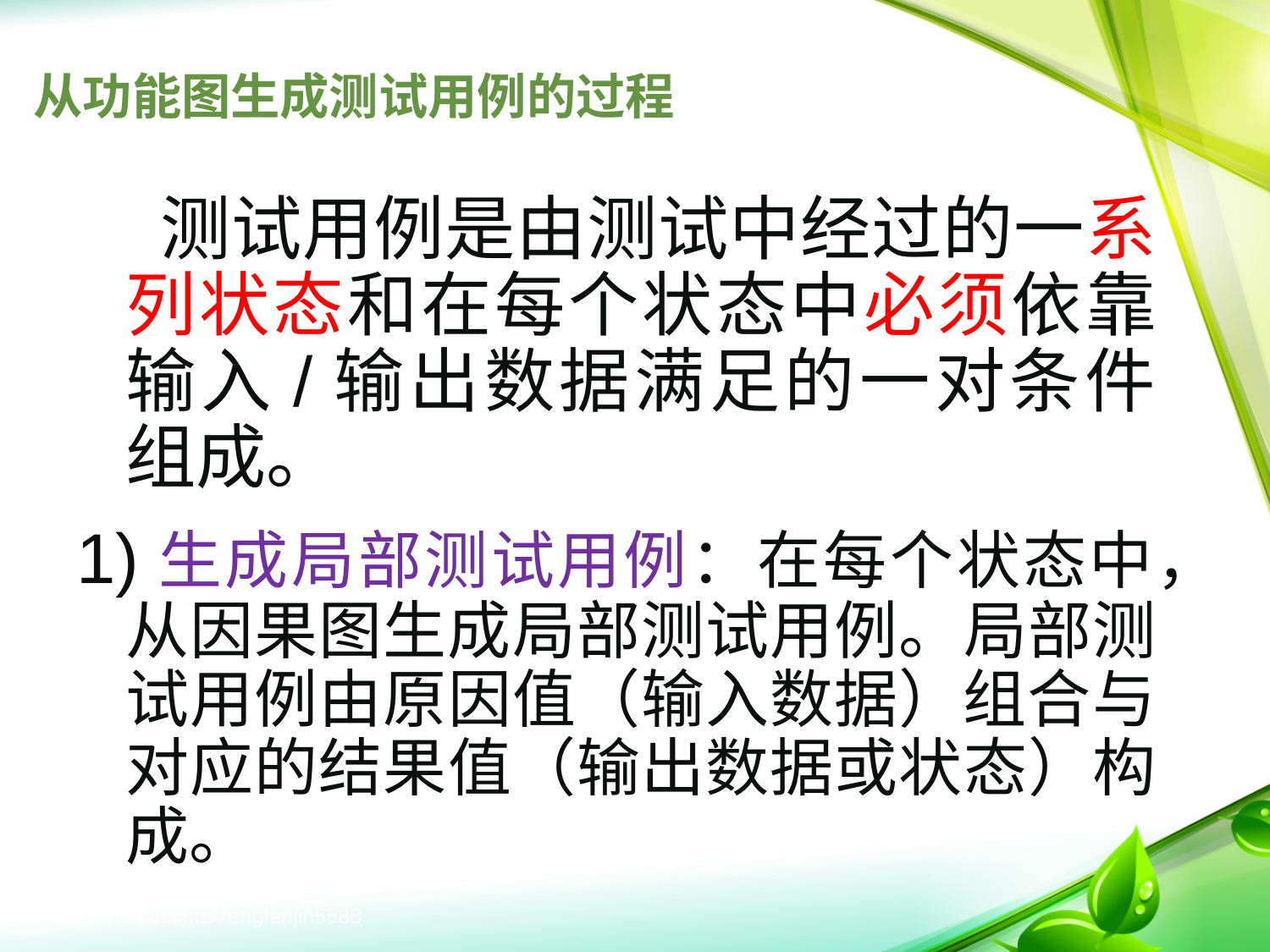

# 从功能图生成测试用例的过程
    测试用例是由测试中经过的一系列状态和在每个状态中必须依靠输入/输出数据满足的一对条件组成。
1)生成局部测试用例：在每个状态中，从因果图生成局部测试用例。局部测试用例由原因值（输入数据）组合与对应的结果值（输出数据或状态）构成。

http://hexun.com/zengfanjin5588